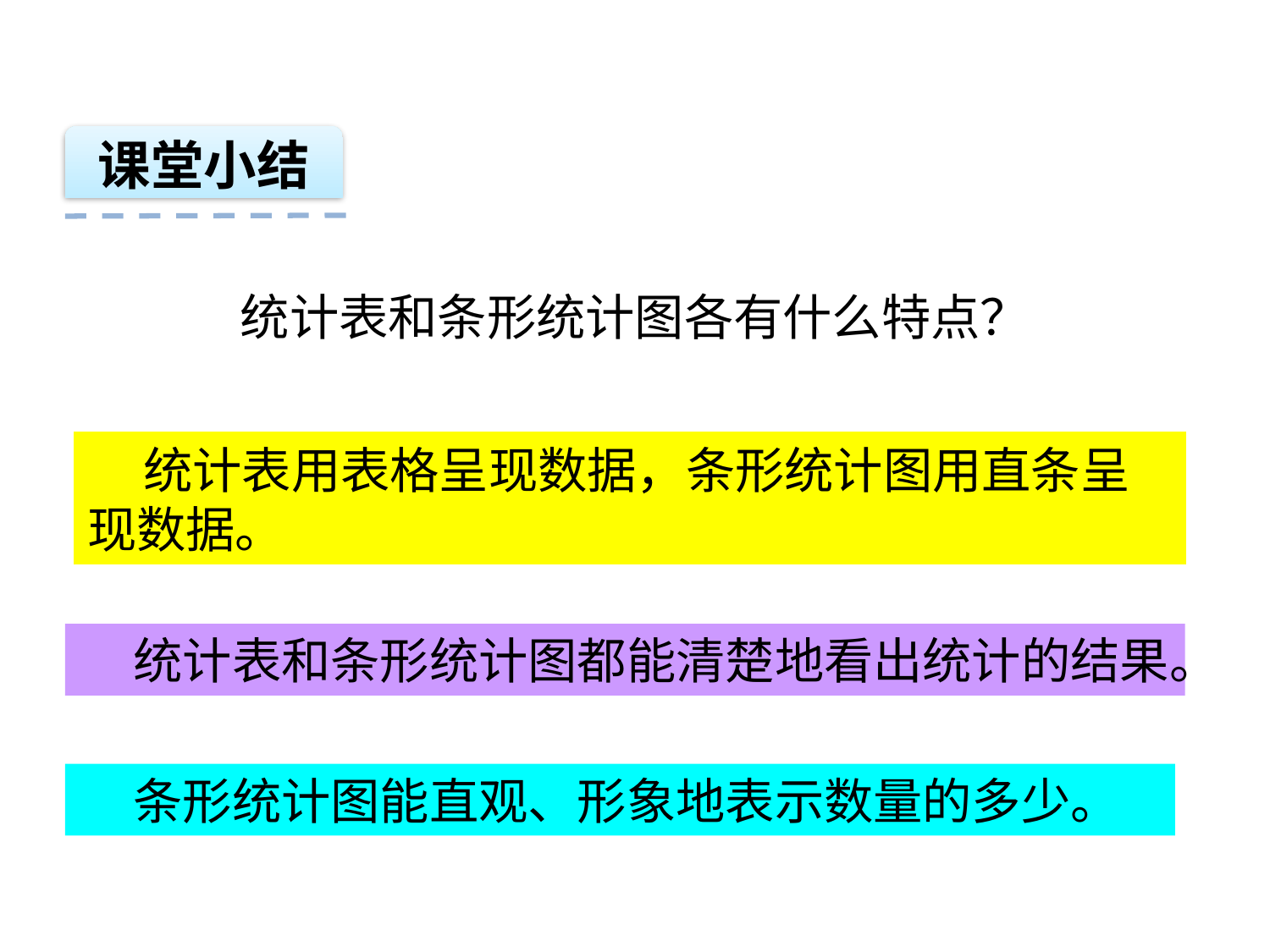

课堂小结
统计表和条形统计图各有什么特点？
    统计表用表格呈现数据，条形统计图用直条呈现数据。
    统计表和条形统计图都能清楚地看出统计的结果。
    条形统计图能直观、形象地表示数量的多少。